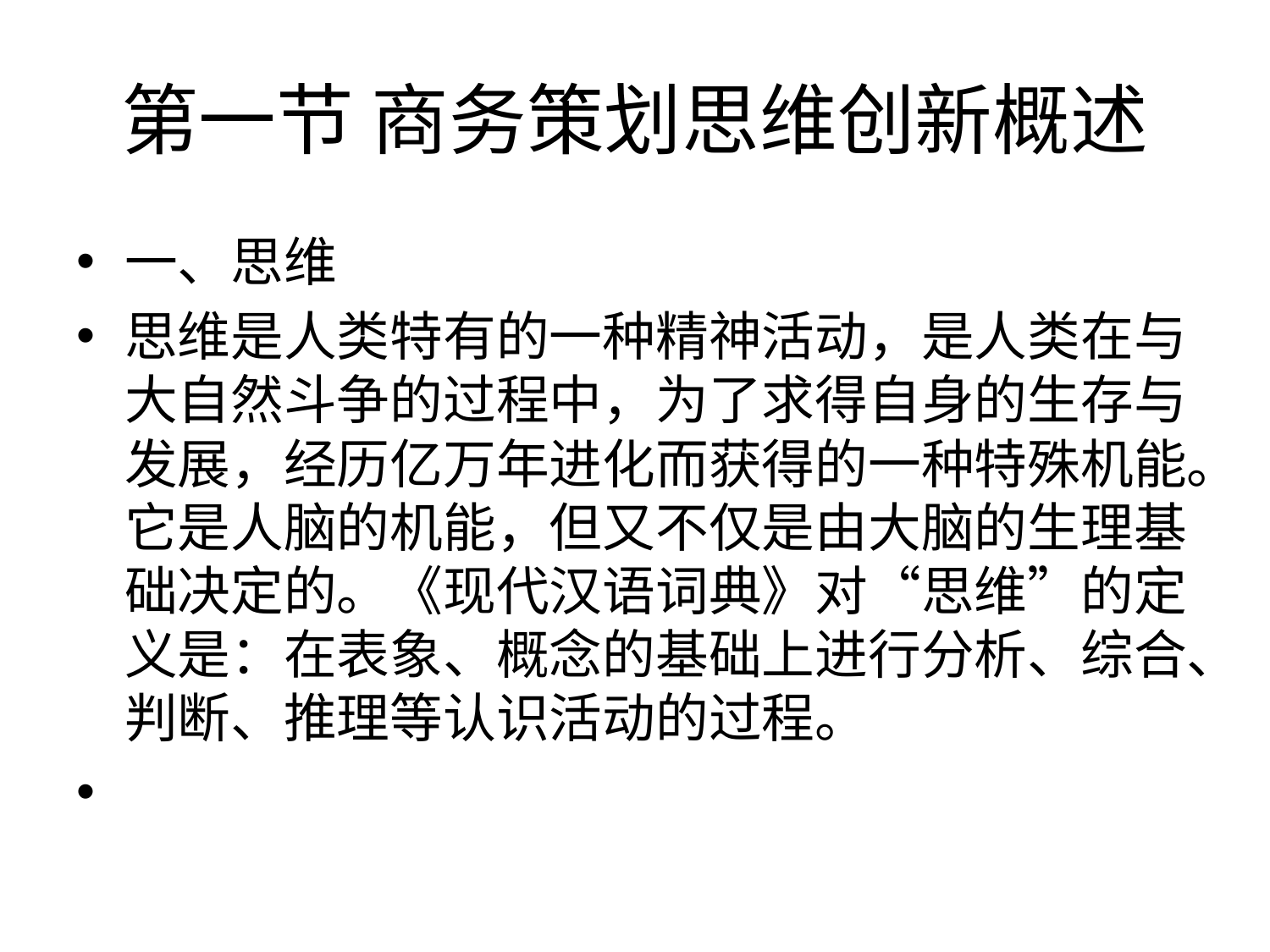

# 第一节 商务策划思维创新概述
一、思维
思维是人类特有的一种精神活动，是人类在与大自然斗争的过程中，为了求得自身的生存与发展，经历亿万年进化而获得的一种特殊机能。它是人脑的机能，但又不仅是由大脑的生理基础决定的。《现代汉语词典》对“思维”的定义是：在表象、概念的基础上进行分析、综合、判断、推理等认识活动的过程。